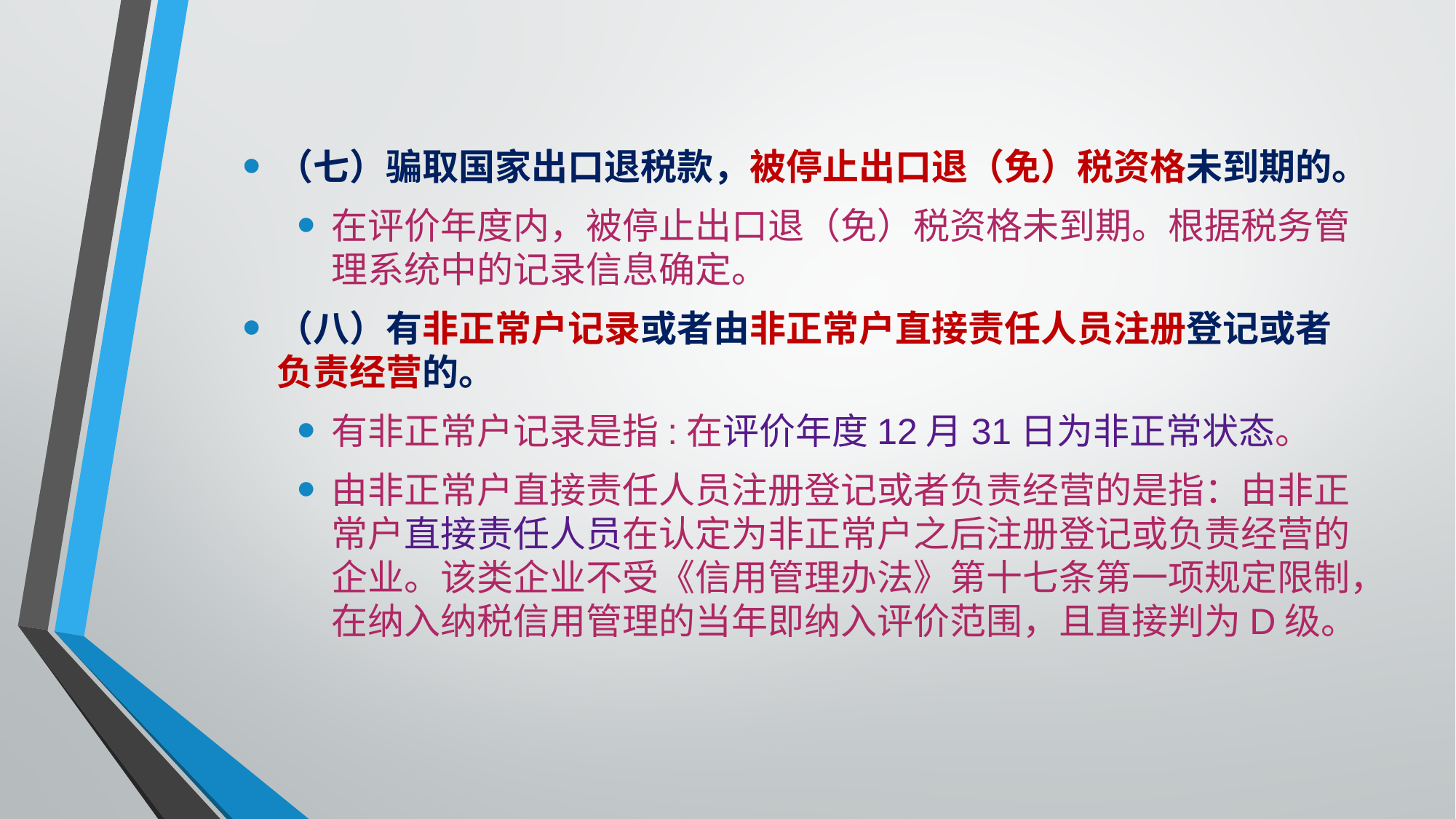

（七）骗取国家出口退税款，被停止出口退（免）税资格未到期的。
在评价年度内，被停止出口退（免）税资格未到期。根据税务管理系统中的记录信息确定。
（八）有非正常户记录或者由非正常户直接责任人员注册登记或者负责经营的。
有非正常户记录是指:在评价年度12月31日为非正常状态。
由非正常户直接责任人员注册登记或者负责经营的是指：由非正常户直接责任人员在认定为非正常户之后注册登记或负责经营的企业。该类企业不受《信用管理办法》第十七条第一项规定限制，在纳入纳税信用管理的当年即纳入评价范围，且直接判为D级。